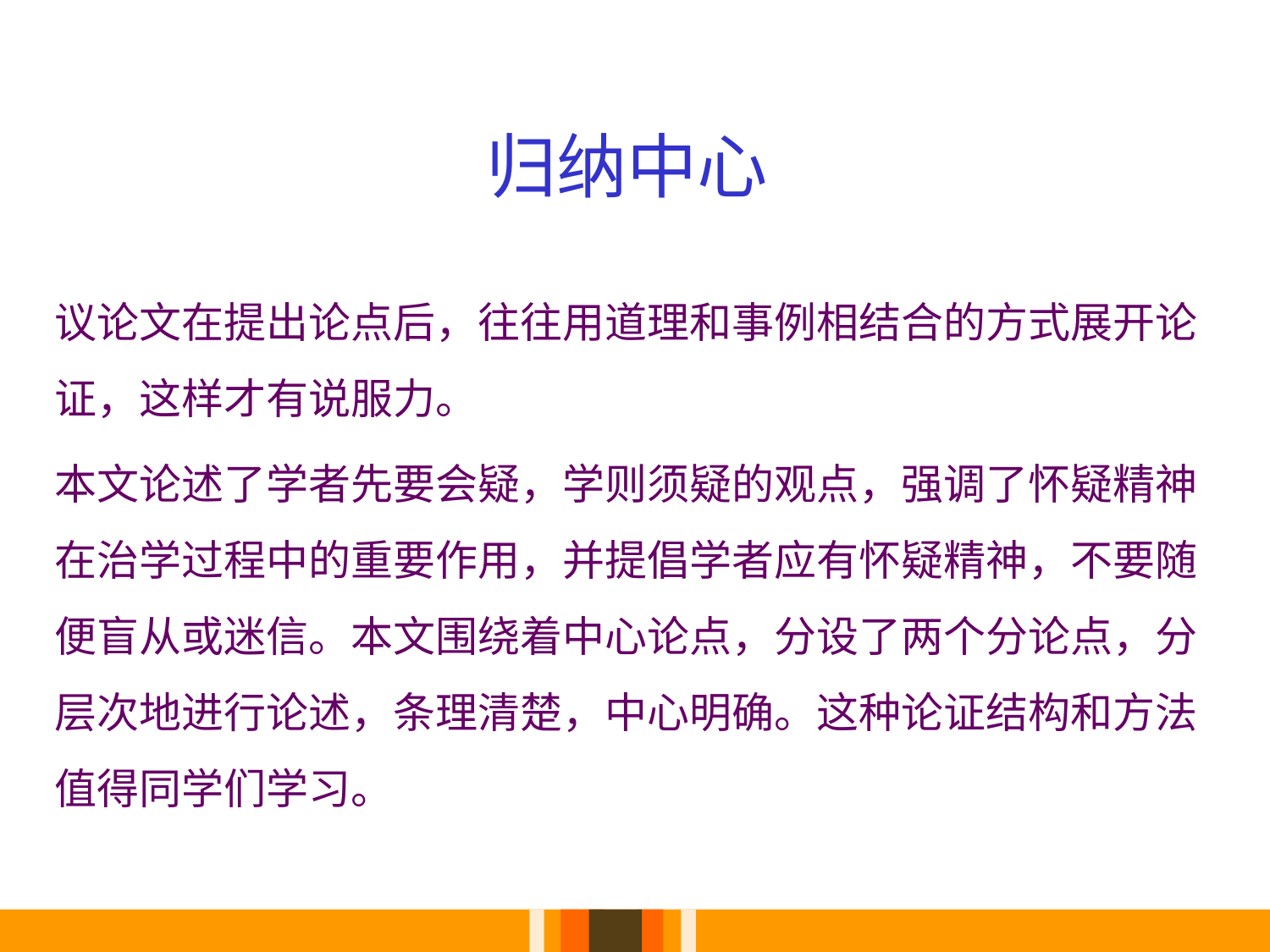

# 归纳中心
议论文在提出论点后，往往用道理和事例相结合的方式展开论证，这样才有说服力。
本文论述了学者先要会疑，学则须疑的观点，强调了怀疑精神在治学过程中的重要作用，并提倡学者应有怀疑精神，不要随便盲从或迷信。本文围绕着中心论点，分设了两个分论点，分层次地进行论述，条理清楚，中心明确。这种论证结构和方法值得同学们学习。